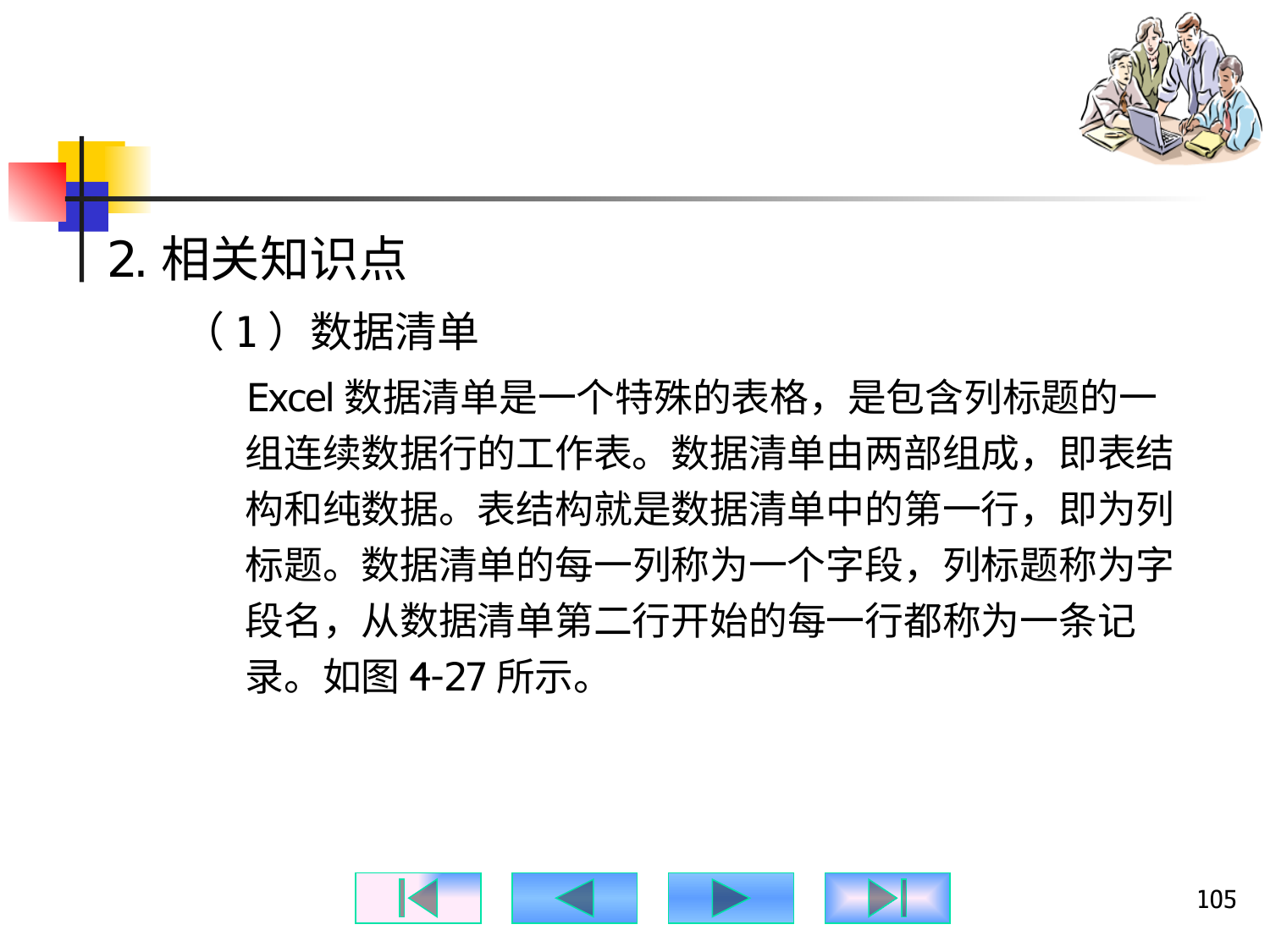

#
2.相关知识点
（1）数据清单
Excel数据清单是一个特殊的表格，是包含列标题的一组连续数据行的工作表。数据清单由两部组成，即表结构和纯数据。表结构就是数据清单中的第一行，即为列标题。数据清单的每一列称为一个字段，列标题称为字段名，从数据清单第二行开始的每一行都称为一条记录。如图4-27所示。
105